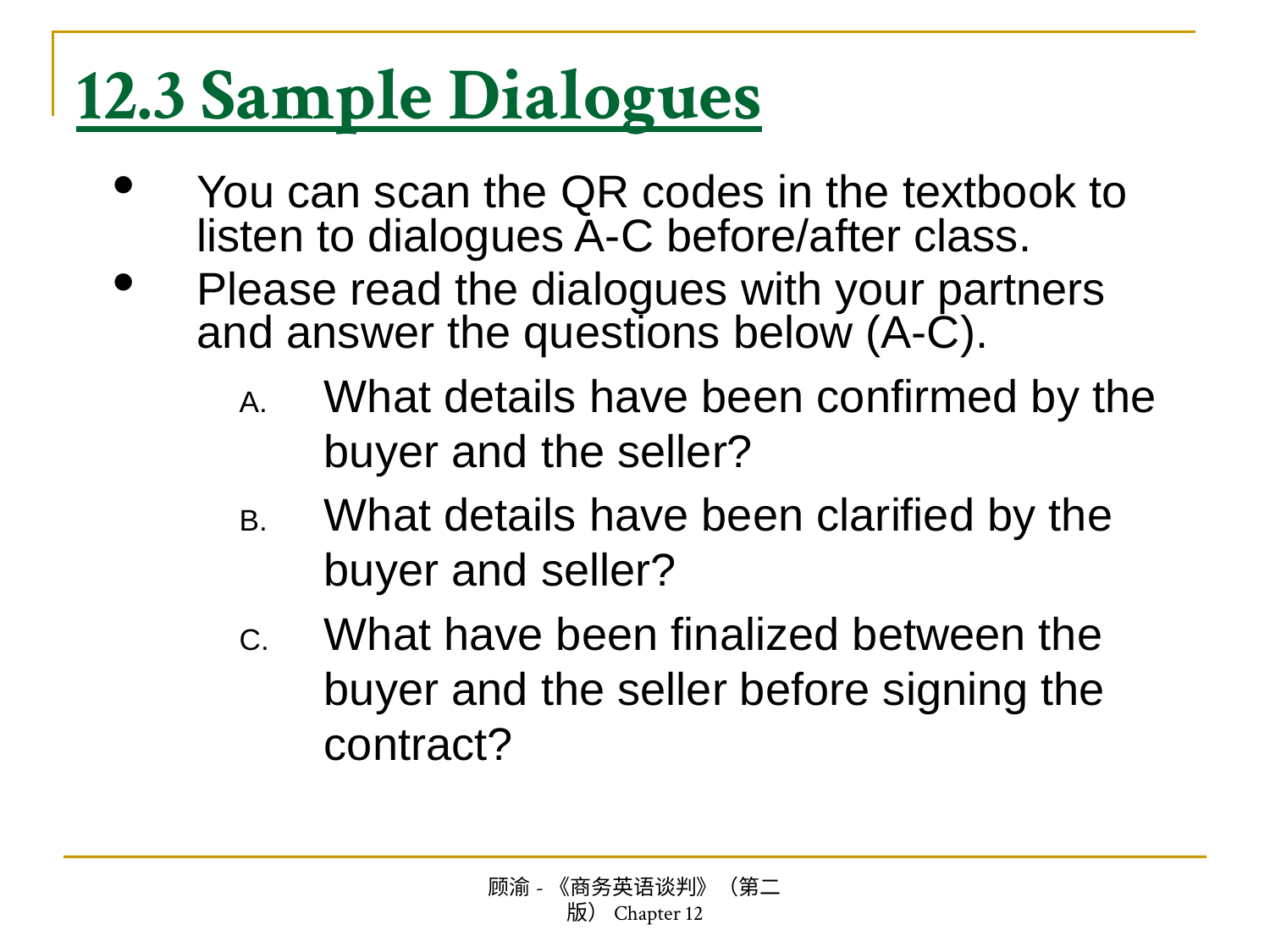

# 12.3 Sample Dialogues
You can scan the QR codes in the textbook to listen to dialogues A-C before/after class.
Please read the dialogues with your partners and answer the questions below (A-C).
What details have been confirmed by the buyer and the seller?
What details have been clarified by the buyer and seller?
What have been finalized between the buyer and the seller before signing the contract?

17
顾渝-《商务英语谈判》（第二版）Chapter 12